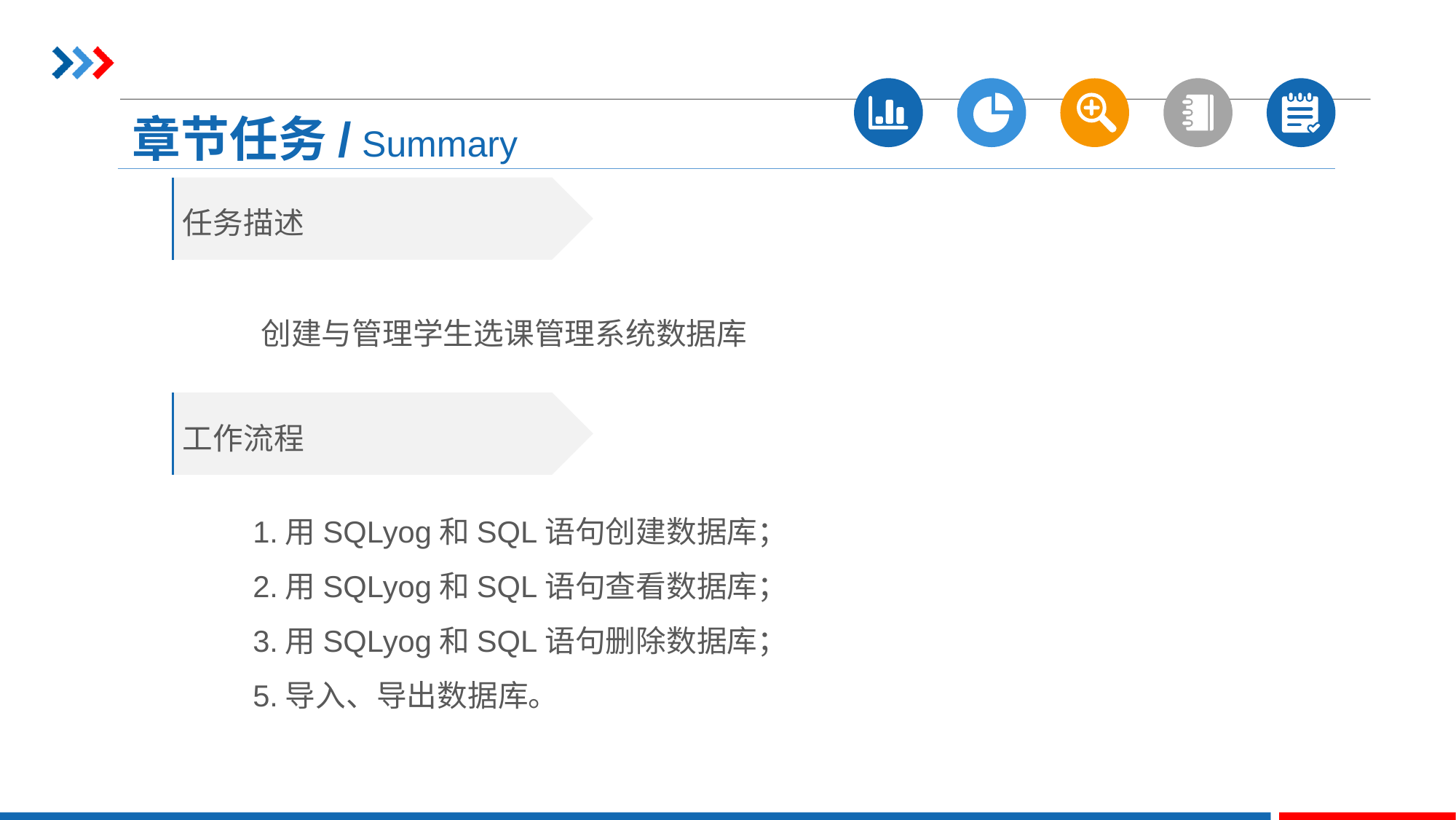

章节任务/ Summary
任务描述

创建与管理学生选课管理系统数据库
工作流程

1.用SQLyog和SQL语句创建数据库；
2.用SQLyog和SQL语句查看数据库；
3.用SQLyog和SQL语句删除数据库；
5.导入、导出数据库。